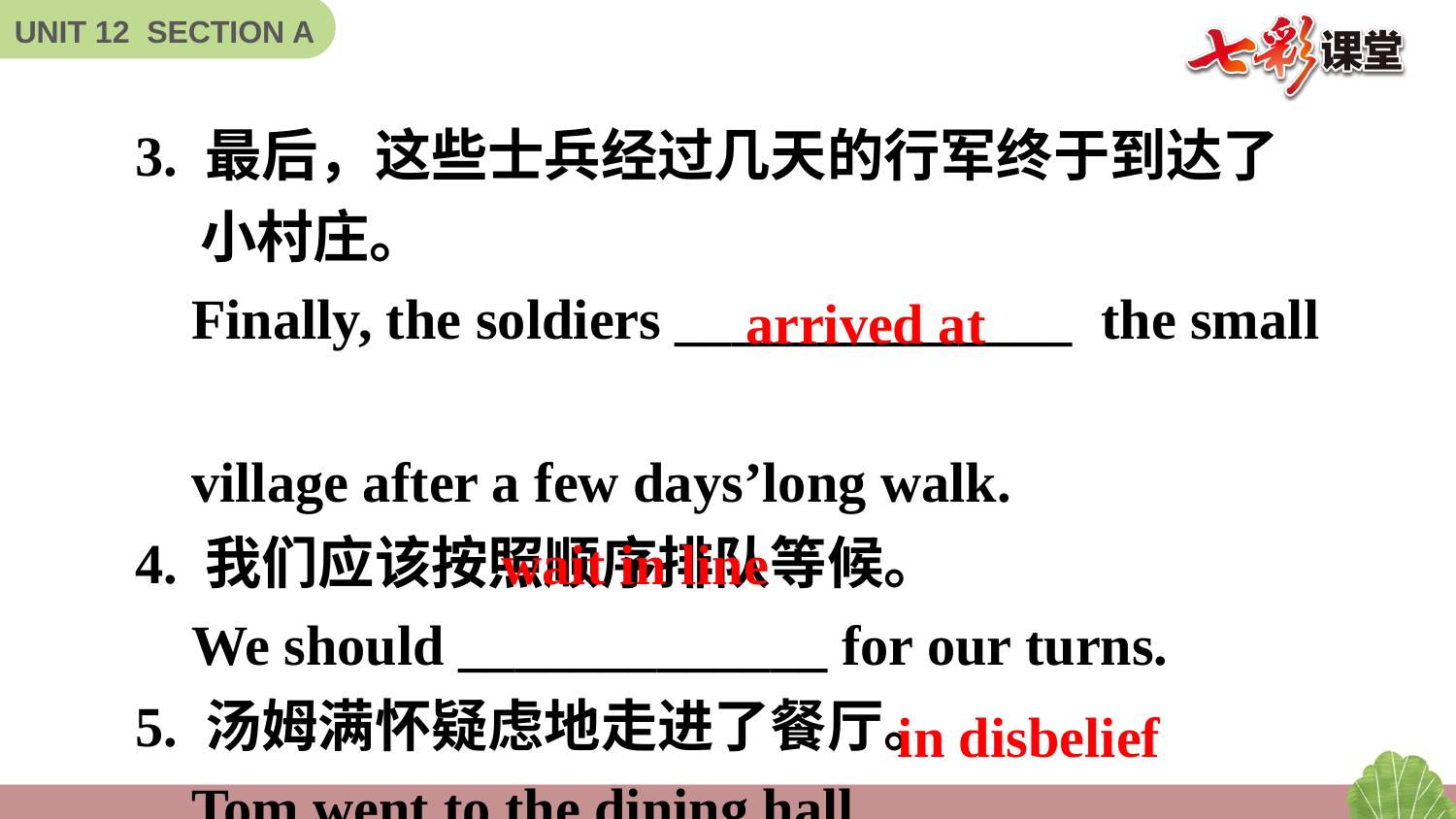

3. 最后，这些士兵经过几天的行军终于到达了
    小村庄。
    Finally, the soldiers ______________  the small
    village after a few days’long walk.
4. 我们应该按照顺序排队等候。
    We should _____________ for our turns.
5. 汤姆满怀疑虑地走进了餐厅。
    Tom went to the dining hall _____________ .
arrived at
wait in line
in disbelief